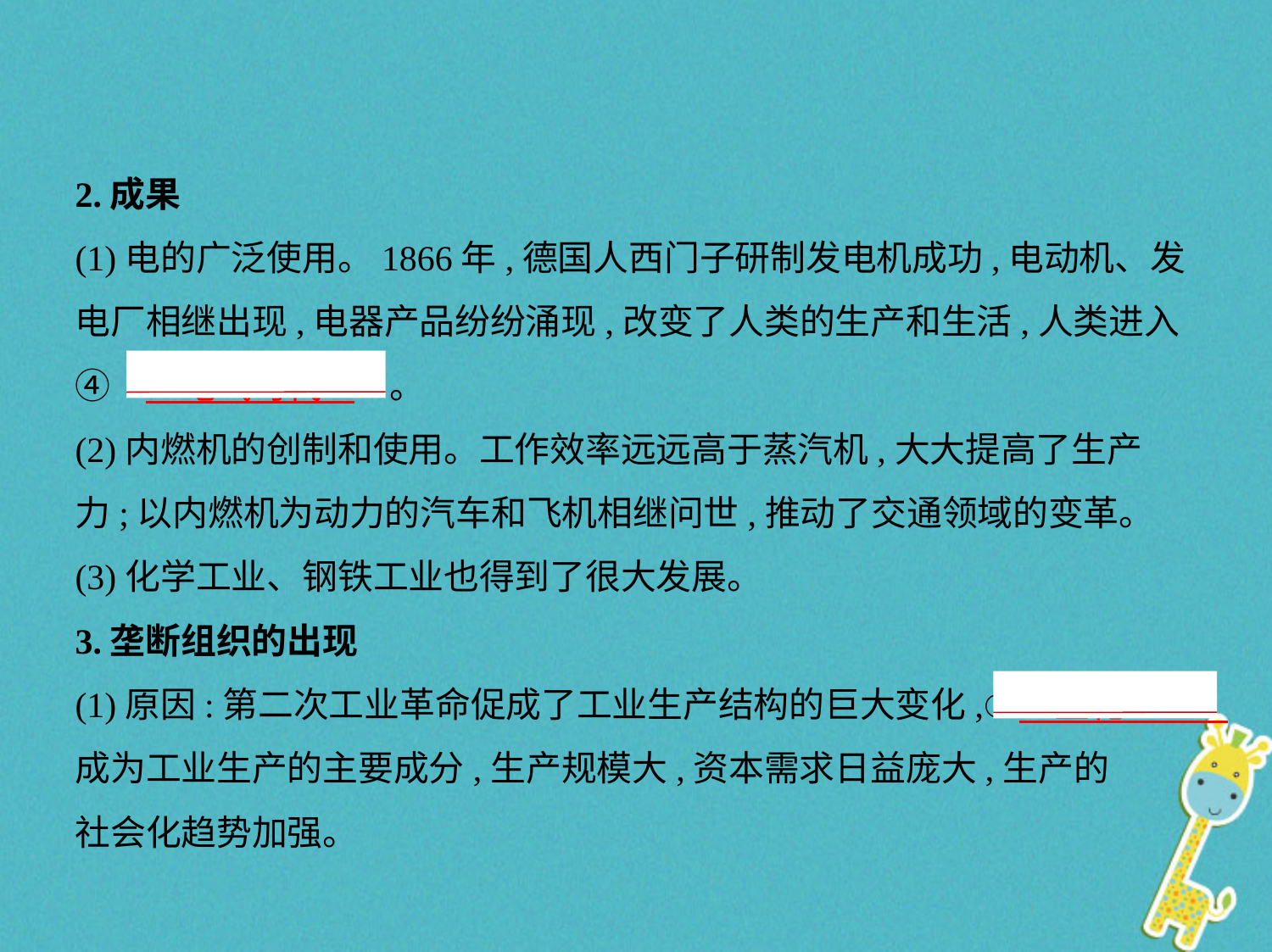

2.成果
(1)电的广泛使用。1866年,德国人西门子研制发电机成功,电动机、发
电厂相继出现,电器产品纷纷涌现,改变了人类的生产和生活,人类进入
④“　电气时代    ”。
(2)内燃机的创制和使用。工作效率远远高于蒸汽机,大大提高了生产
力;以内燃机为动力的汽车和飞机相继问世,推动了交通领域的变革。
(3)化学工业、钢铁工业也得到了很大发展。
3.垄断组织的出现
(1)原因:第二次工业革命促成了工业生产结构的巨大变化,⑤　重化工业
成为工业生产的主要成分,生产规模大,资本需求日益庞大,生产的
社会化趋势加强。